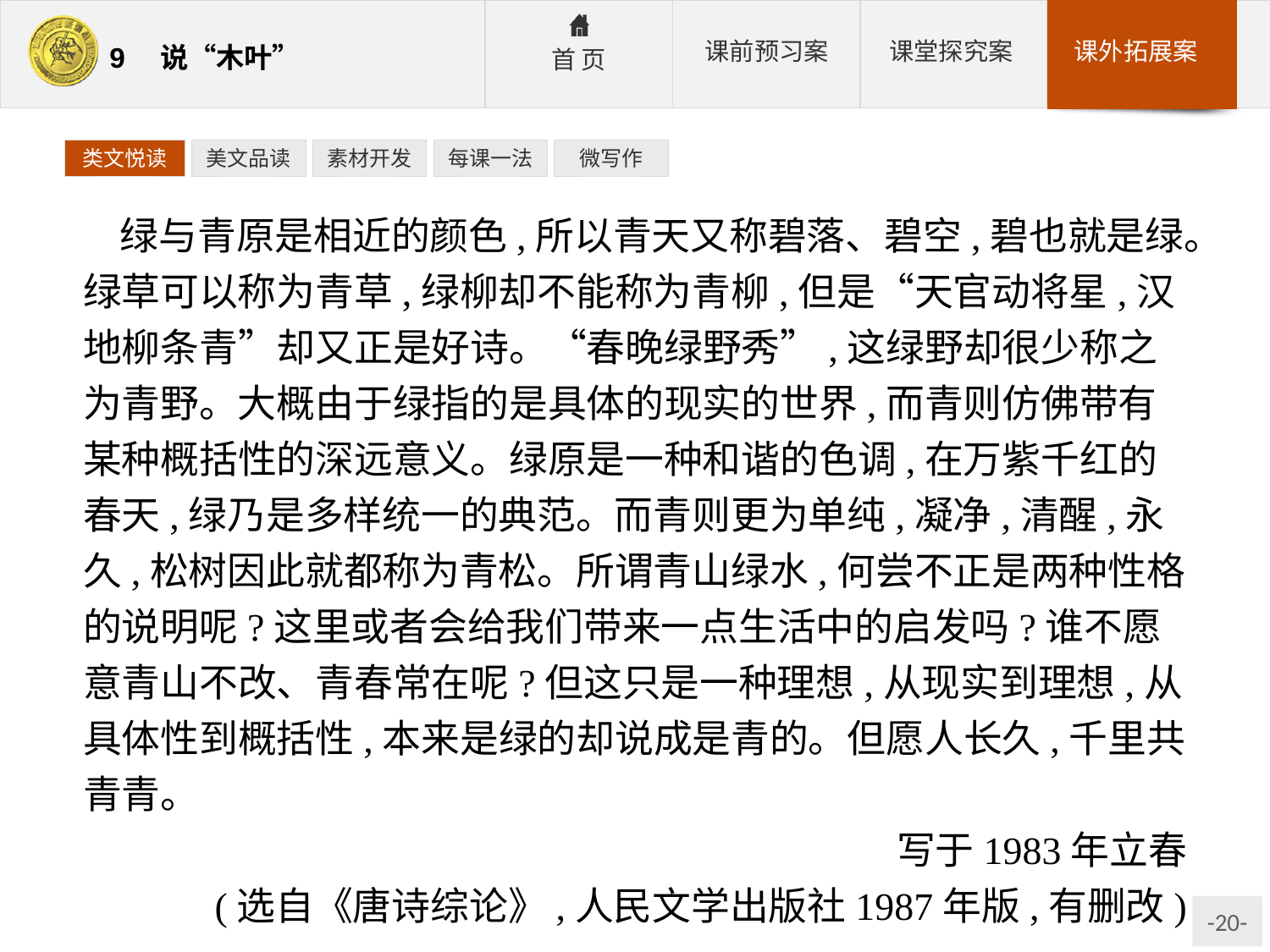

类文悦读
美文品读
素材开发
每课一法
微写作
绿与青原是相近的颜色,所以青天又称碧落、碧空,碧也就是绿。绿草可以称为青草,绿柳却不能称为青柳,但是“天官动将星,汉地柳条青”却又正是好诗。“春晚绿野秀”,这绿野却很少称之为青野。大概由于绿指的是具体的现实的世界,而青则仿佛带有某种概括性的深远意义。绿原是一种和谐的色调,在万紫千红的春天,绿乃是多样统一的典范。而青则更为单纯,凝净,清醒,永久,松树因此就都称为青松。所谓青山绿水,何尝不正是两种性格的说明呢?这里或者会给我们带来一点生活中的启发吗?谁不愿意青山不改、青春常在呢?但这只是一种理想,从现实到理想,从具体性到概括性,本来是绿的却说成是青的。但愿人长久,千里共青青。
写于1983年立春
(选自《唐诗综论》,人民文学出版社1987年版,有删改)